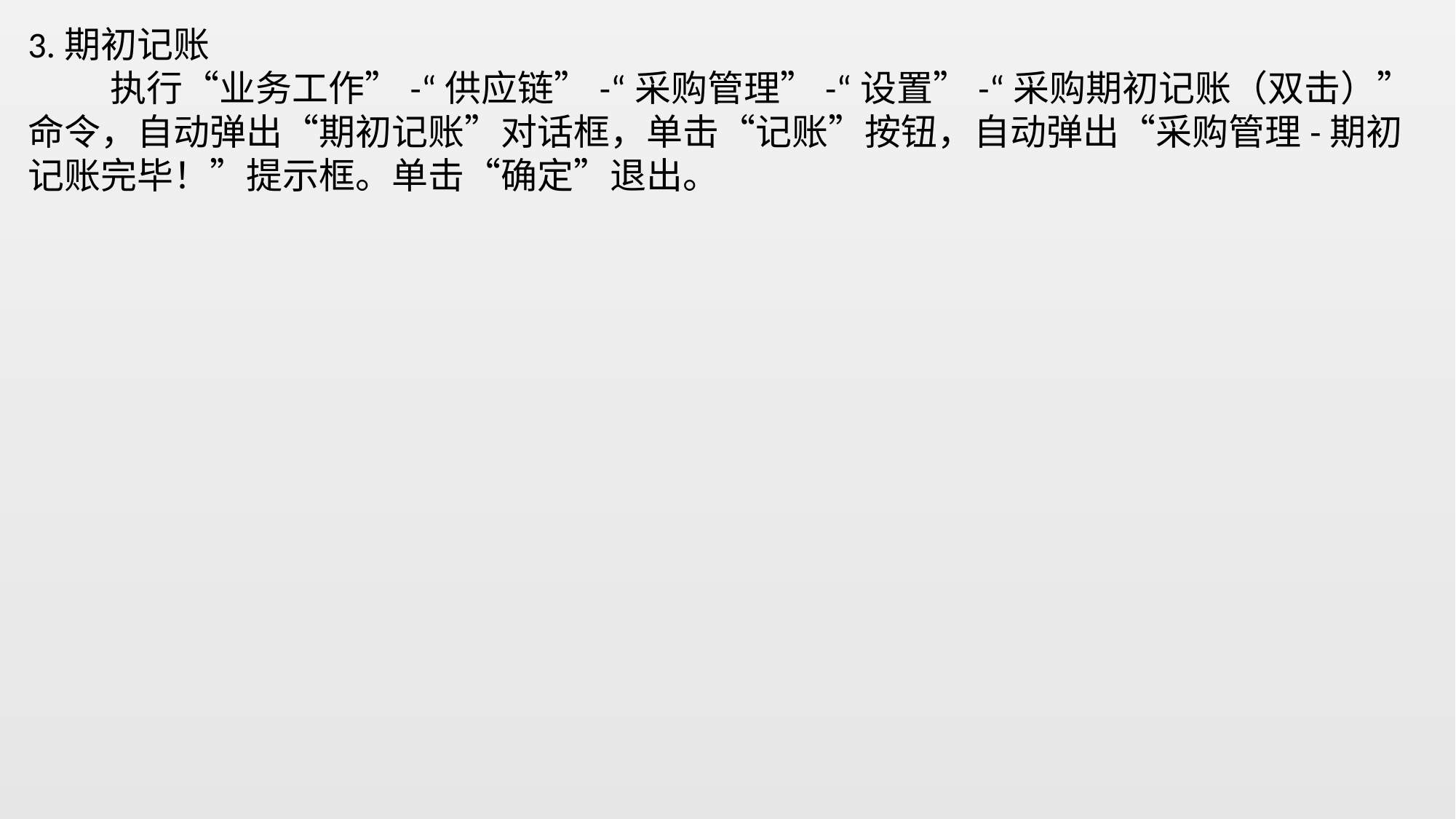

3.期初记账
         执行“业务工作”-“供应链”-“采购管理”-“设置”-“采购期初记账（双击）”命令，自动弹出“期初记账”对话框，单击“记账”按钮，自动弹出“采购管理-期初记账完毕！”提示框。单击“确定”退出。